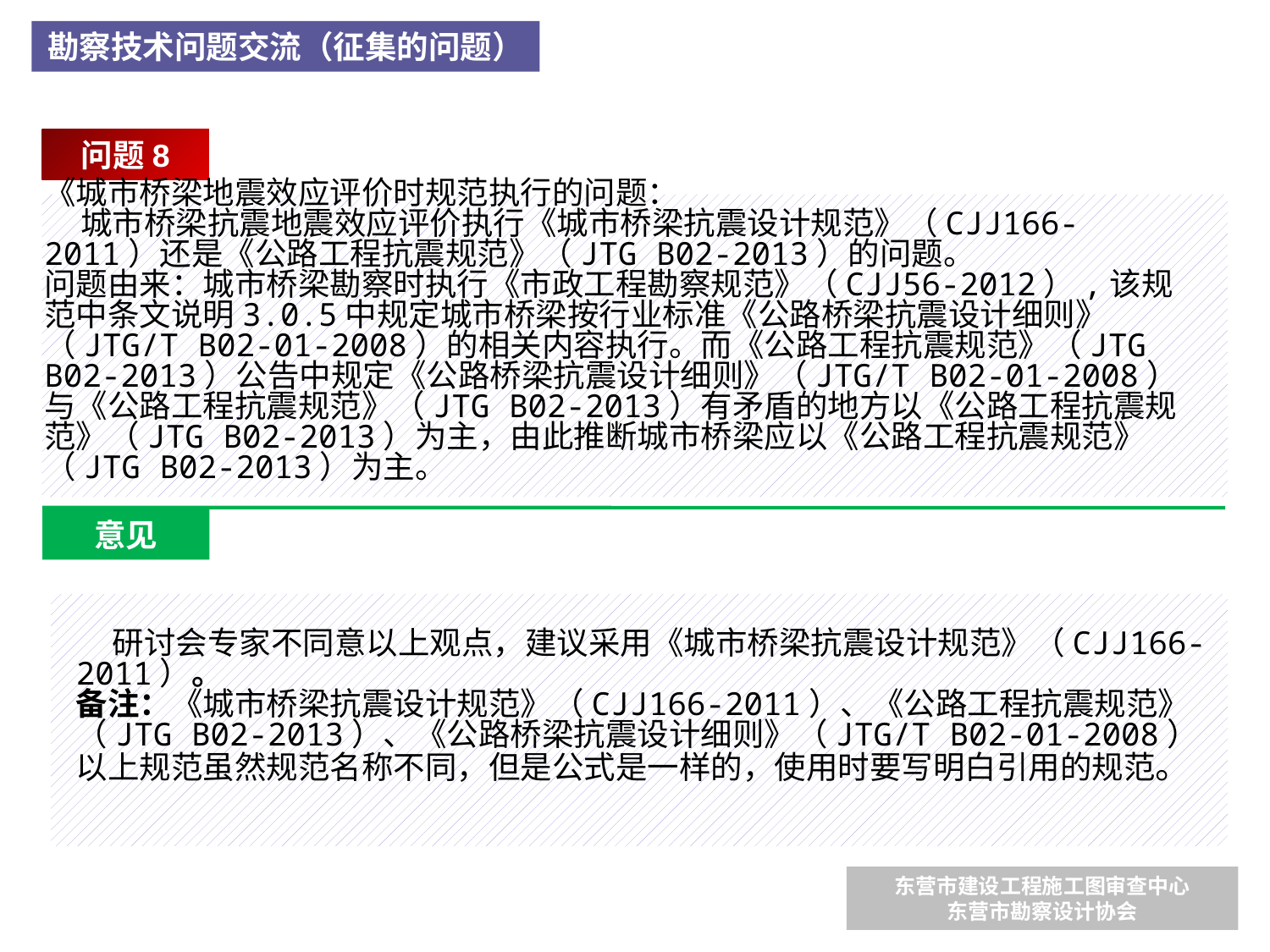

勘察技术问题交流（征集的问题）
问题8
《城市桥梁地震效应评价时规范执行的问题：
    城市桥梁抗震地震效应评价执行《城市桥梁抗震设计规范》（CJJ166-2011）还是《公路工程抗震规范》（JTG B02-2013）的问题。
问题由来：城市桥梁勘察时执行《市政工程勘察规范》（CJJ56-2012）,该规范中条文说明3.0.5中规定城市桥梁按行业标准《公路桥梁抗震设计细则》（JTG/T B02-01-2008）的相关内容执行。而《公路工程抗震规范》（JTG B02-2013）公告中规定《公路桥梁抗震设计细则》（JTG/T B02-01-2008）与《公路工程抗震规范》（JTG B02-2013）有矛盾的地方以《公路工程抗震规范》（JTG B02-2013）为主，由此推断城市桥梁应以《公路工程抗震规范》（JTG B02-2013）为主。

意见

    研讨会专家不同意以上观点，建议采用《城市桥梁抗震设计规范》（CJJ166-2011）。
备注：《城市桥梁抗震设计规范》（CJJ166-2011）、《公路工程抗震规范》（JTG B02-2013）、《公路桥梁抗震设计细则》（JTG/T B02-01-2008）以上规范虽然规范名称不同，但是公式是一样的，使用时要写明白引用的规范。
东营市建设工程施工图审查中心
东营市勘察设计协会